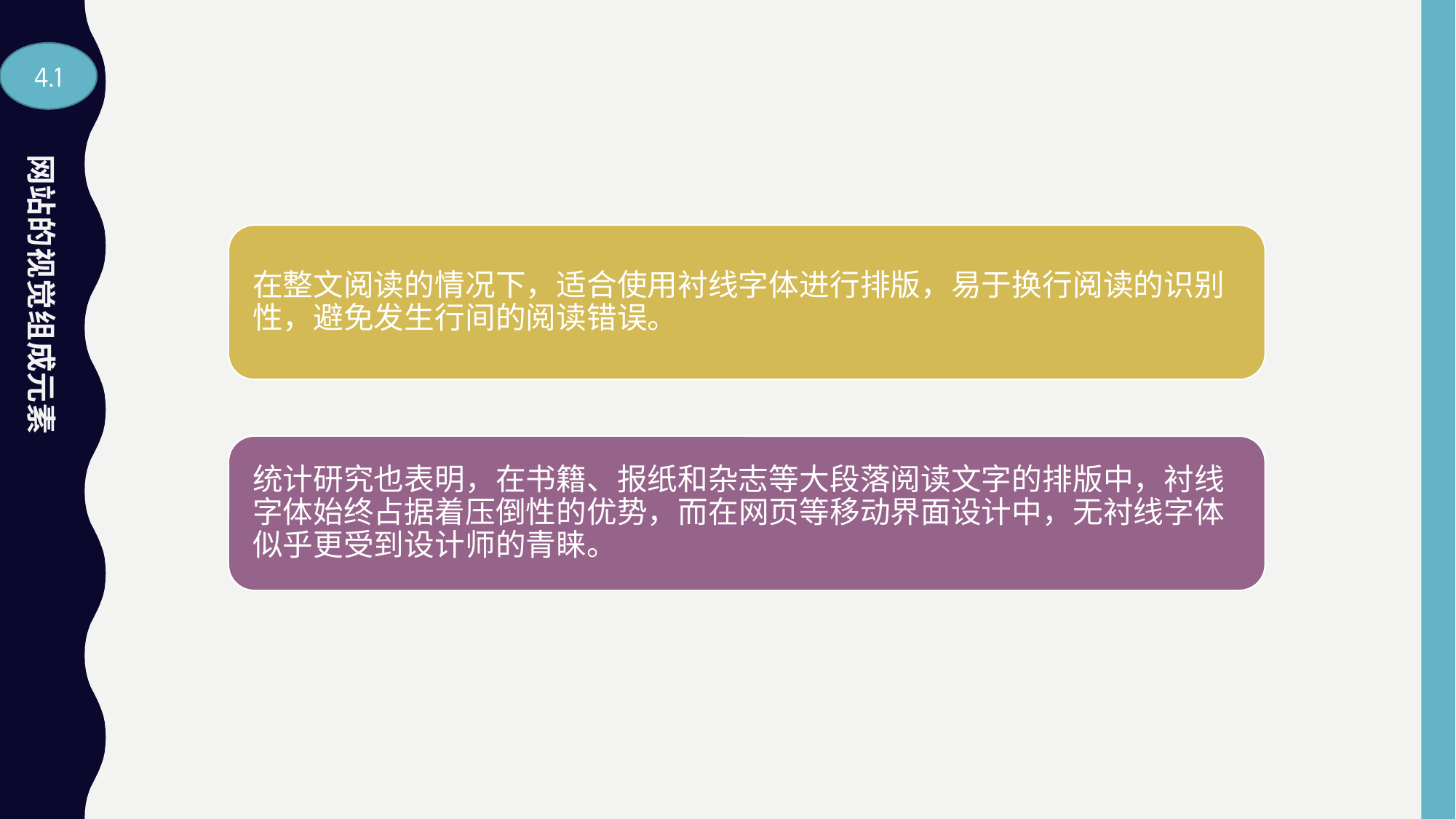

4.1
网站的视觉组成元素
在整文阅读的情况下，适合使用衬线字体进行排版，易于换行阅读的识别性，避免发生行间的阅读错误。
统计研究也表明，在书籍、报纸和杂志等大段落阅读文字的排版中，衬线字体始终占据着压倒性的优势，而在网页等移动界面设计中，无衬线字体似乎更受到设计师的青睐。